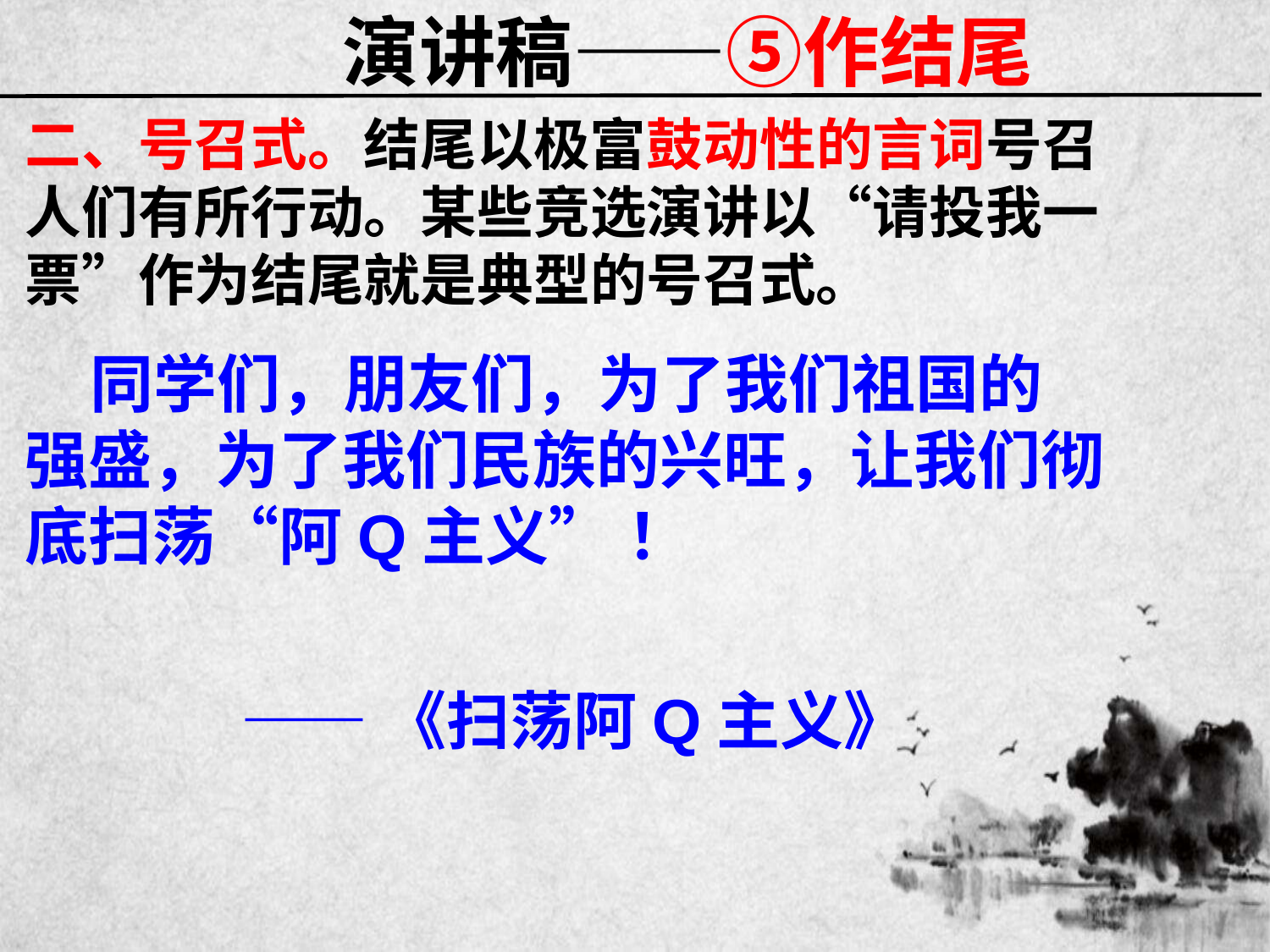

# 演讲稿——⑤作结尾
二、号召式。结尾以极富鼓动性的言词号召人们有所行动。某些竞选演讲以“请投我一票”作为结尾就是典型的号召式。
    同学们，朋友们，为了我们祖国的强盛，为了我们民族的兴旺，让我们彻底扫荡“阿Q主义” ！
               ——《扫荡阿Q主义》